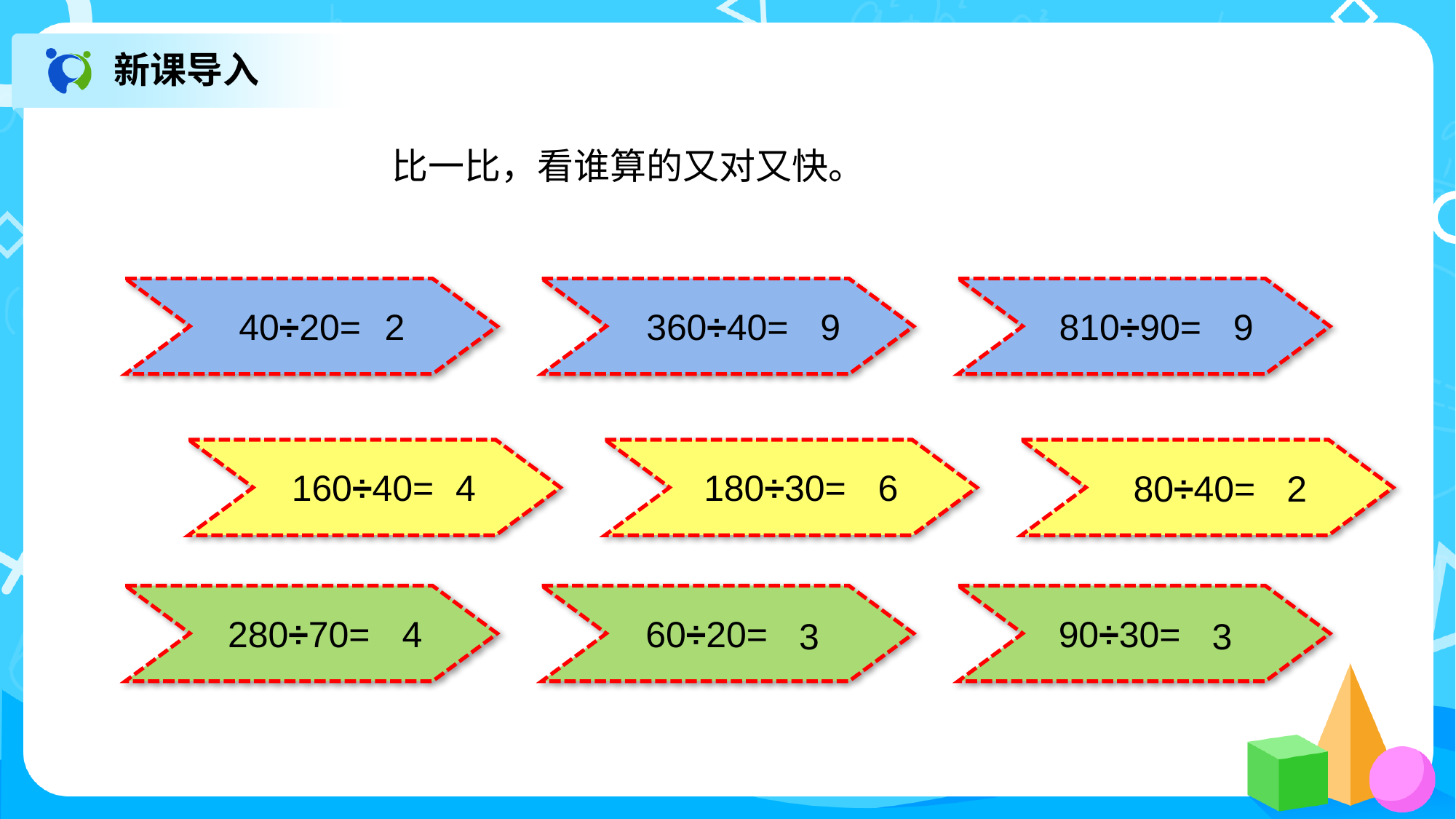

新课导入
比一比，看谁算的又对又快。

40÷20=
2
360÷40=
9
810÷90=
9

160÷40=
4
180÷30=
6
80÷40=
2

60÷20=
90÷30=
280÷70=
4
3
3